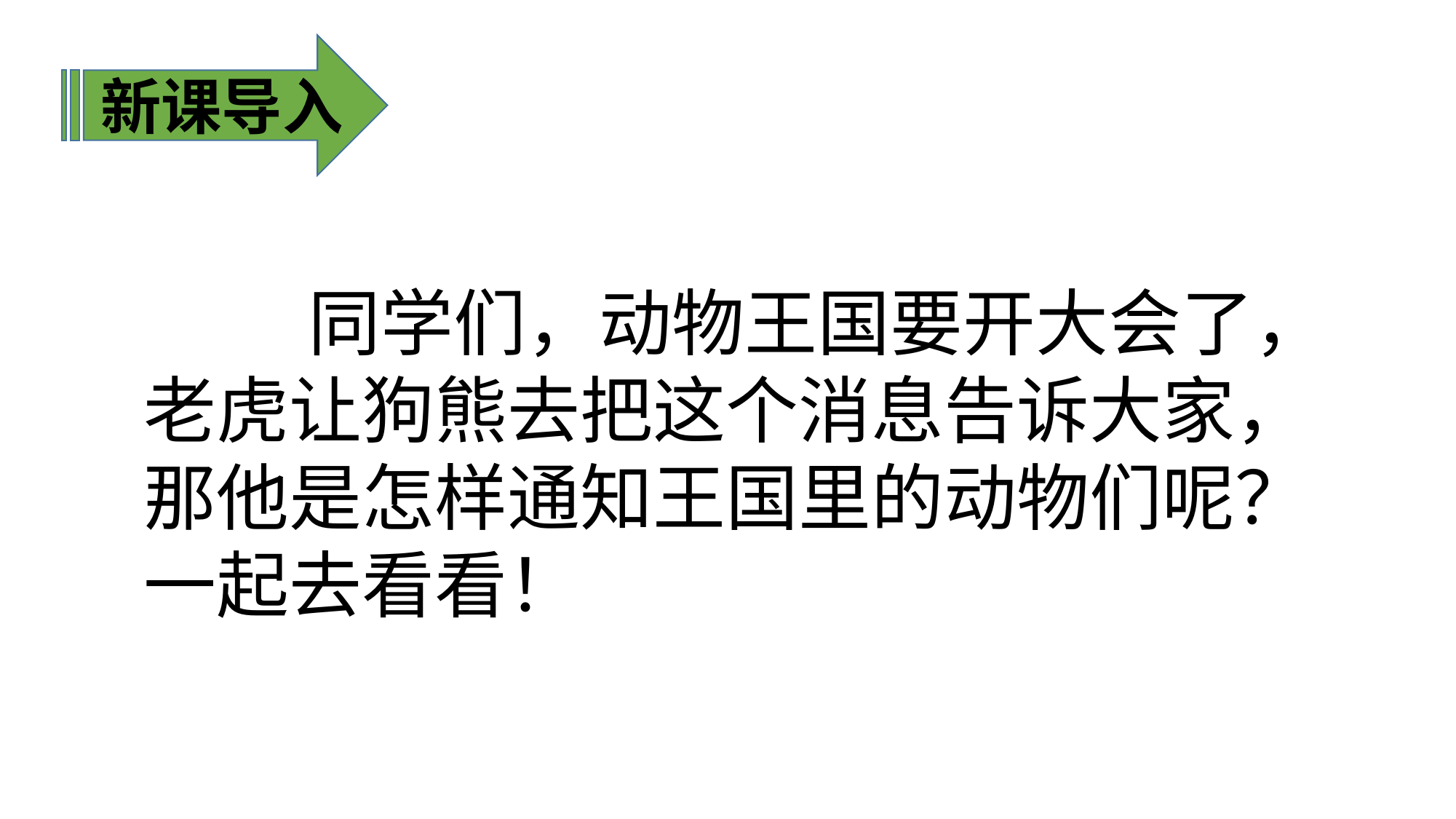

新课导入
         同学们，动物王国要开大会了，老虎让狗熊去把这个消息告诉大家，那他是怎样通知王国里的动物们呢？一起去看看！